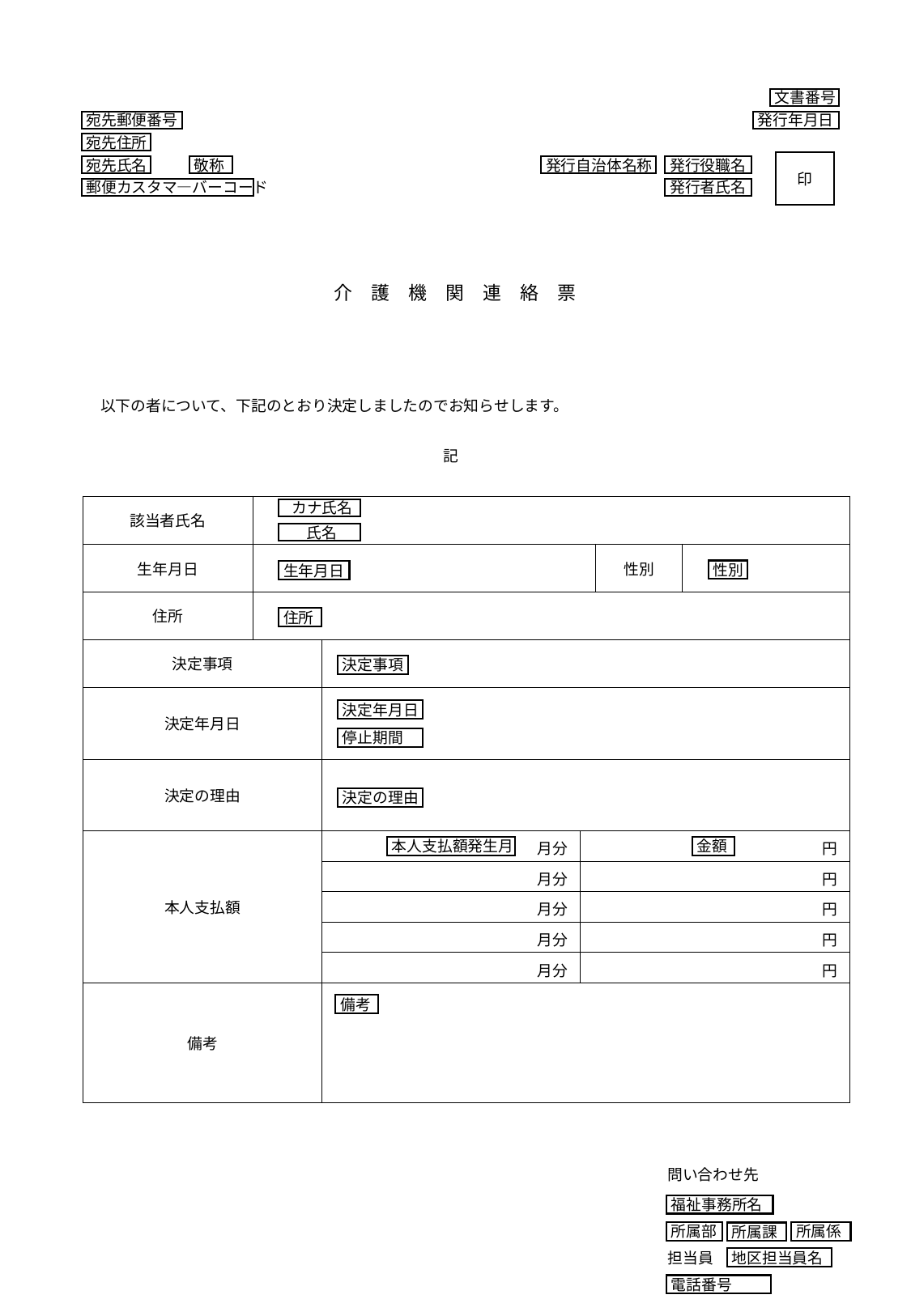

文書番号
発行年月日
宛先郵便番号
宛先住所
宛先氏名
敬称
郵便カスタマ―バーコード
印
発行自治体名称
発行役職名
発行者氏名
介　護　機　関　連　絡　票
　以下の者について、下記のとおり決定しましたのでお知らせします。
記
| 該当者氏名 |  |  |  |  |  |
| --- | --- | --- | --- | --- | --- |
| 生年月日 |  |  |  | 性別 |  |
| 住所 |  |  |  |  |  |
| 決定事項 |  |  |  |  |  |
| 決定年月日 |  |  |  |  |  |
| 決定の理由 |  |  |  |  |  |
| 本人支払額 |  | 月分 | 円 |  |  |
|  |  | 月分 | 円 |  |  |
|  |  | 月分 | 円 |  |  |
|  |  | 月分 | 円 |  |  |
|  |  | 月分 | 円 |  |  |
| 備考 |  |  |  |  |  |
カナ氏名
氏名
性別
生年月日
住所
決定事項
決定年月日
停止期間
決定の理由
本人支払額発生月
金額
備考
問い合わせ先
福祉事務所名
所属部
所属係
所属課
担当員
地区担当員名
電話番号